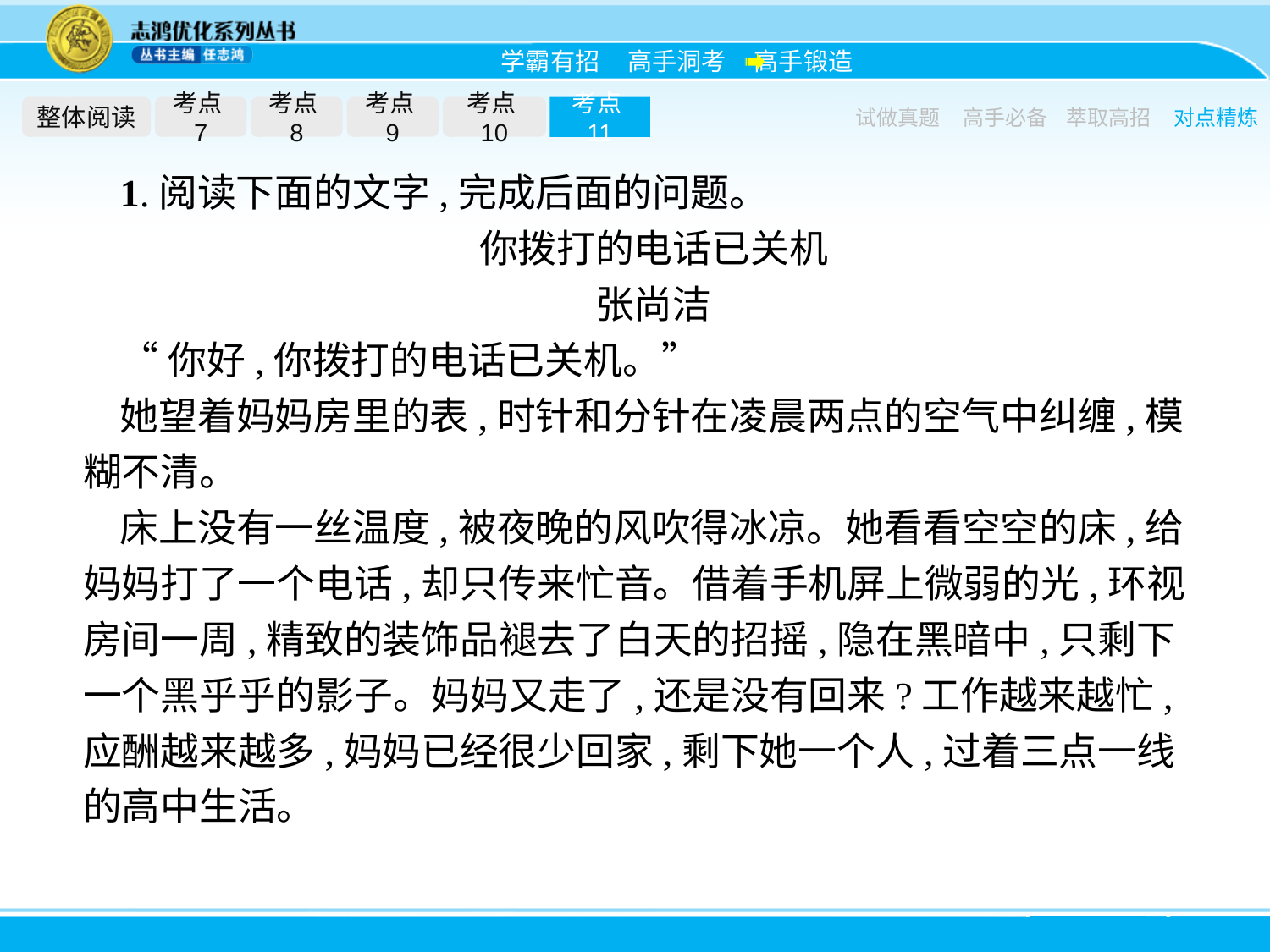

整体阅读
考点7
考点8
考点9
考点10
考点11
试做真题
高手必备
萃取高招
对点精炼
1.阅读下面的文字,完成后面的问题。
你拨打的电话已关机
张尚洁
“你好,你拨打的电话已关机。”
她望着妈妈房里的表,时针和分针在凌晨两点的空气中纠缠,模糊不清。
床上没有一丝温度,被夜晚的风吹得冰凉。她看看空空的床,给妈妈打了一个电话,却只传来忙音。借着手机屏上微弱的光,环视房间一周,精致的装饰品褪去了白天的招摇,隐在黑暗中,只剩下一个黑乎乎的影子。妈妈又走了,还是没有回来?工作越来越忙,应酬越来越多,妈妈已经很少回家,剩下她一个人,过着三点一线的高中生活。